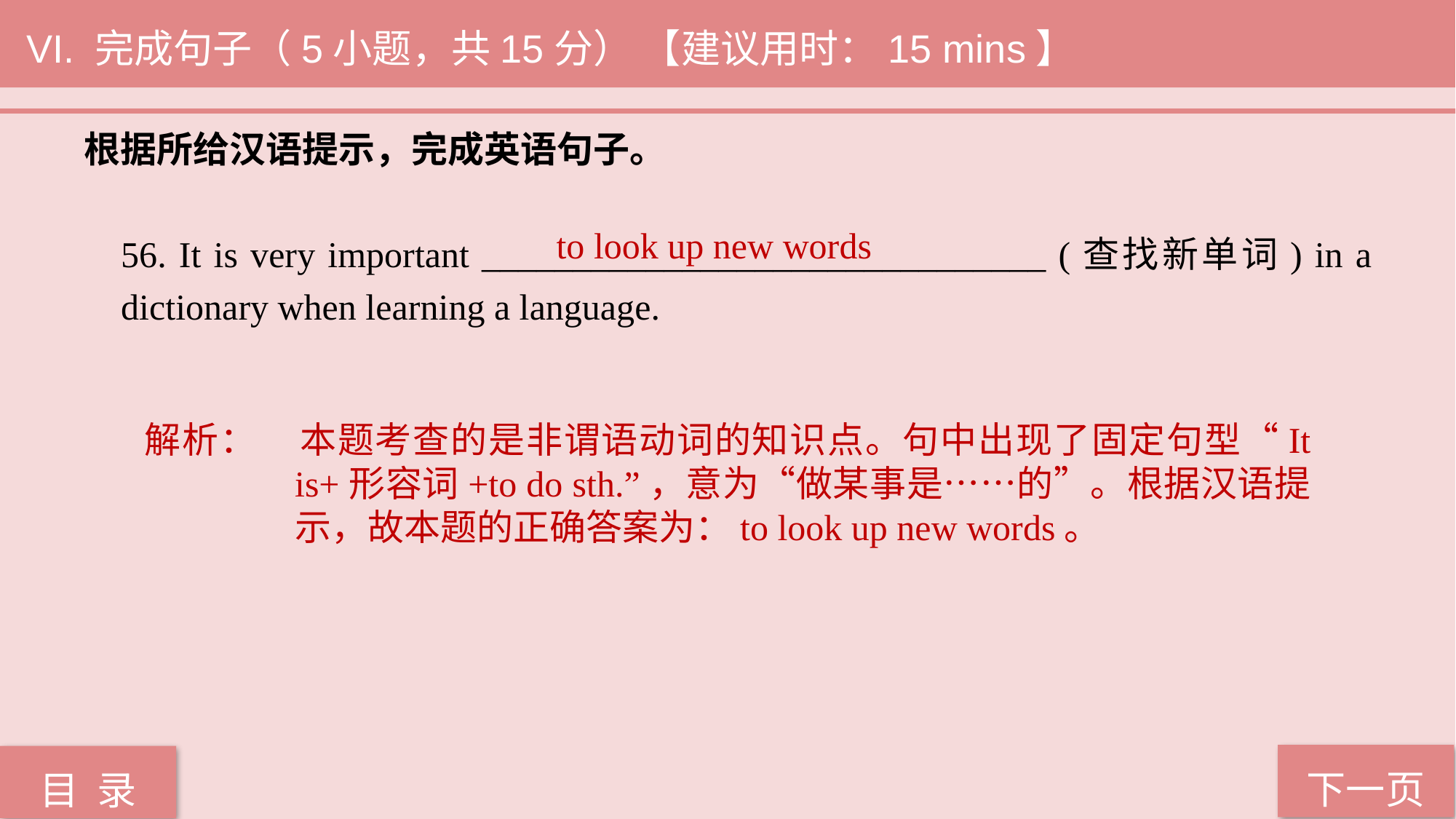

VI. 完成句子（5小题，共15分） 【建议用时：15 mins】
根据所给汉语提示，完成英语句子。
56. It is very important _______________________________ (查找新单词) in a dictionary when learning a language.
to look up new words
解析：	本题考查的是非谓语动词的知识点。句中出现了固定句型“It is+形容词+to do sth.”，意为“做某事是……的”。根据汉语提示，故本题的正确答案为：to look up new words。